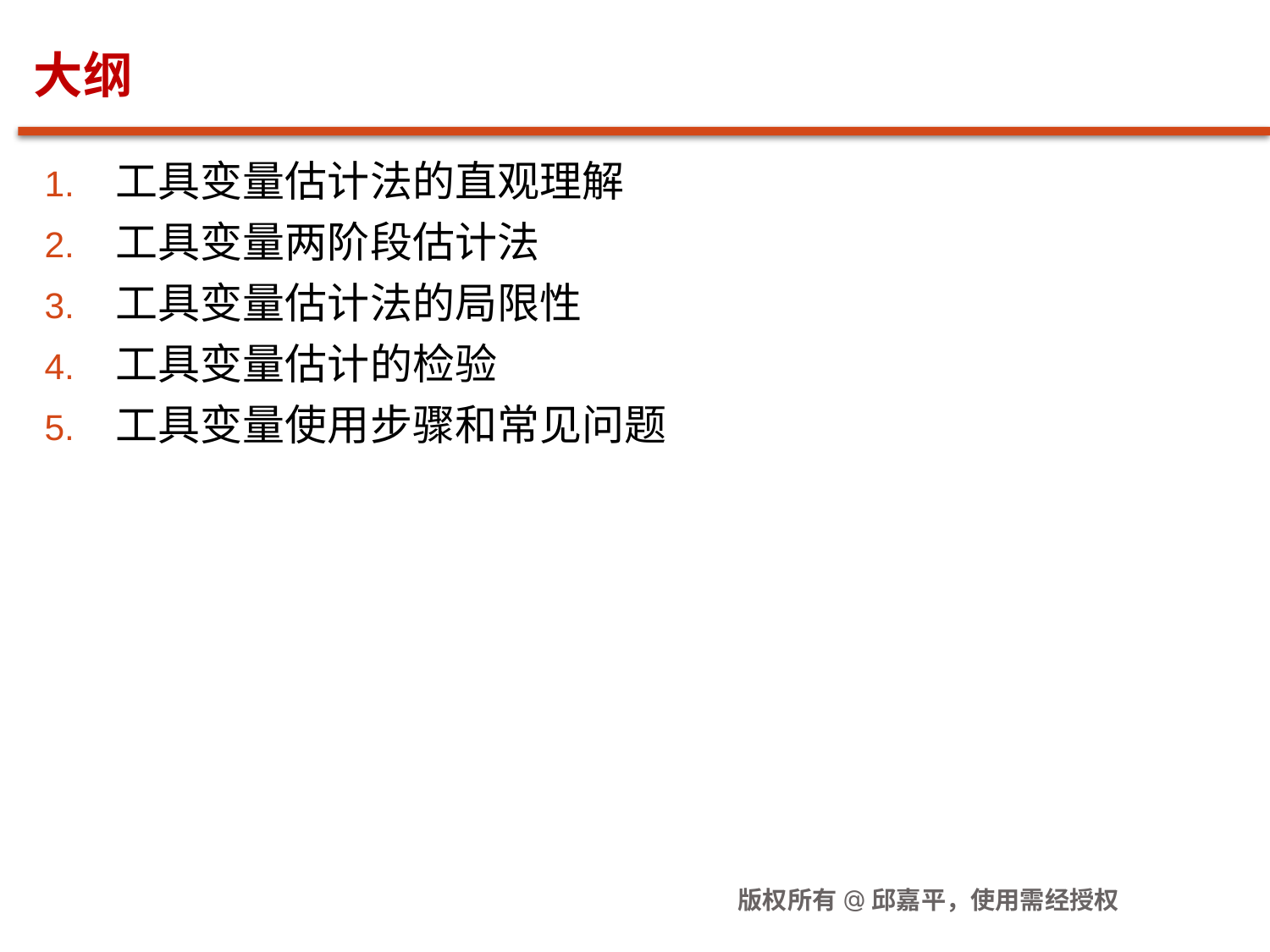

# 大纲
工具变量估计法的直观理解
工具变量两阶段估计法
工具变量估计法的局限性
工具变量估计的检验
工具变量使用步骤和常见问题

版权所有@邱嘉平，使用需经授权